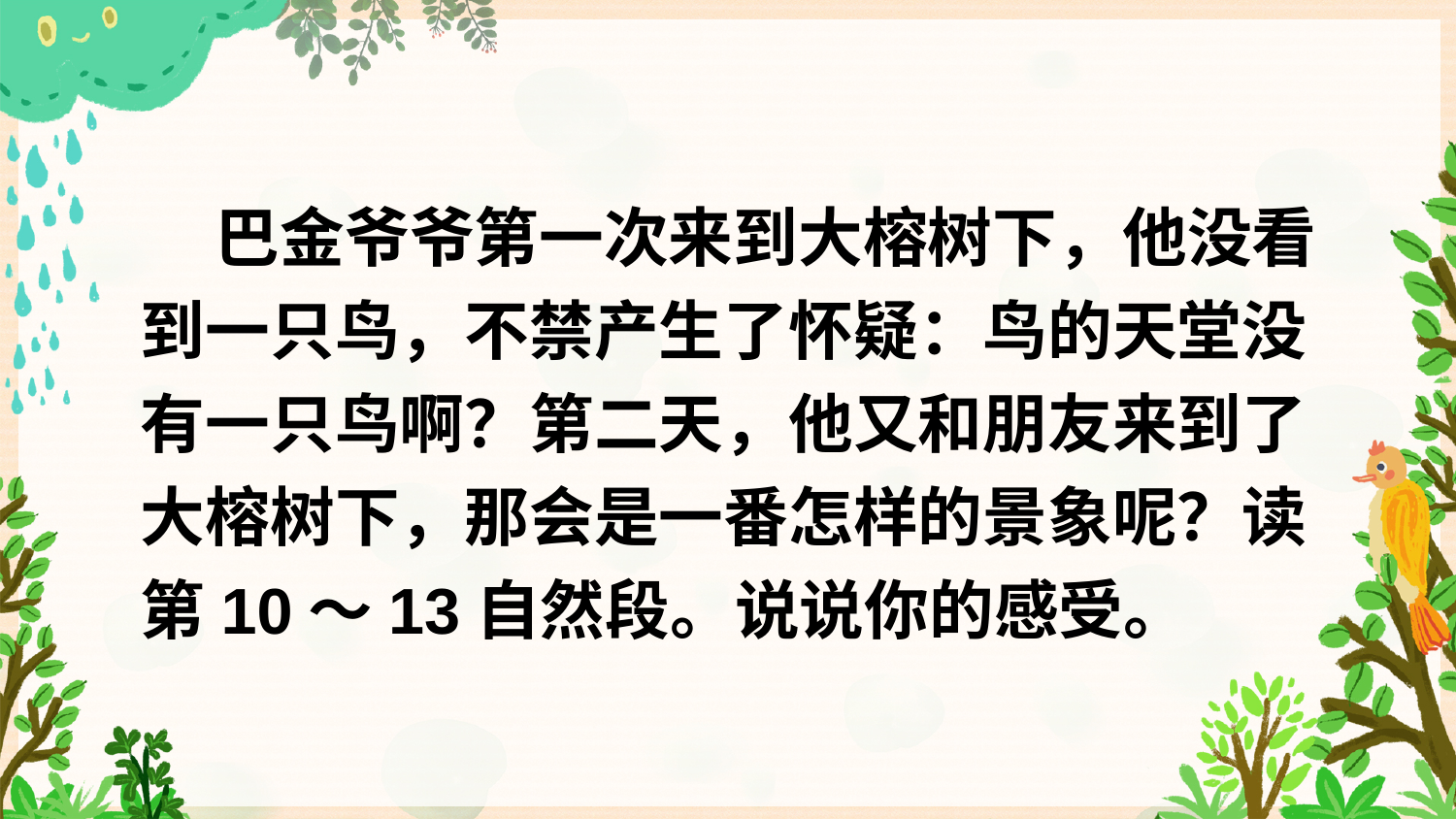

巴金爷爷第一次来到大榕树下，他没看到一只鸟，不禁产生了怀疑：鸟的天堂没有一只鸟啊？第二天，他又和朋友来到了大榕树下，那会是一番怎样的景象呢？读第10～13自然段。说说你的感受。